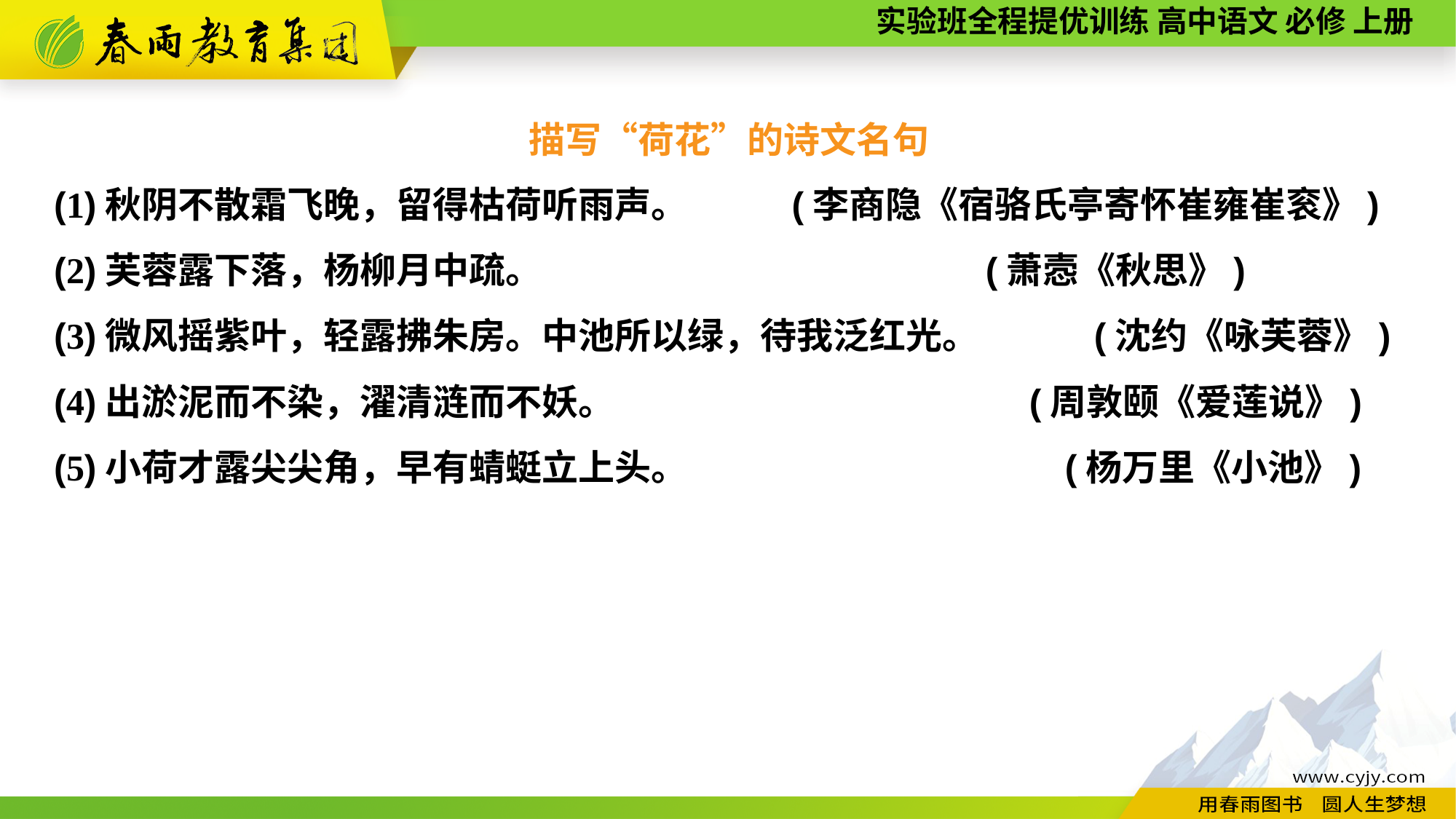

描写“荷花”的诗文名句
(1)秋阴不散霜飞晚，留得枯荷听雨声。	         (李商隐《宿骆氏亭寄怀崔雍崔衮》)
(2)芙蓉露下落，杨柳月中疏。	                                              (萧悫《秋思》)
(3)微风摇紫叶，轻露拂朱房。中池所以绿，待我泛红光。             (沈约《咏芙蓉》)
(4)出淤泥而不染，濯清涟而不妖。	                                      (周敦颐《爱莲说》)
(5)小荷才露尖尖角，早有蜻蜓立上头。                                             (杨万里《小池》)